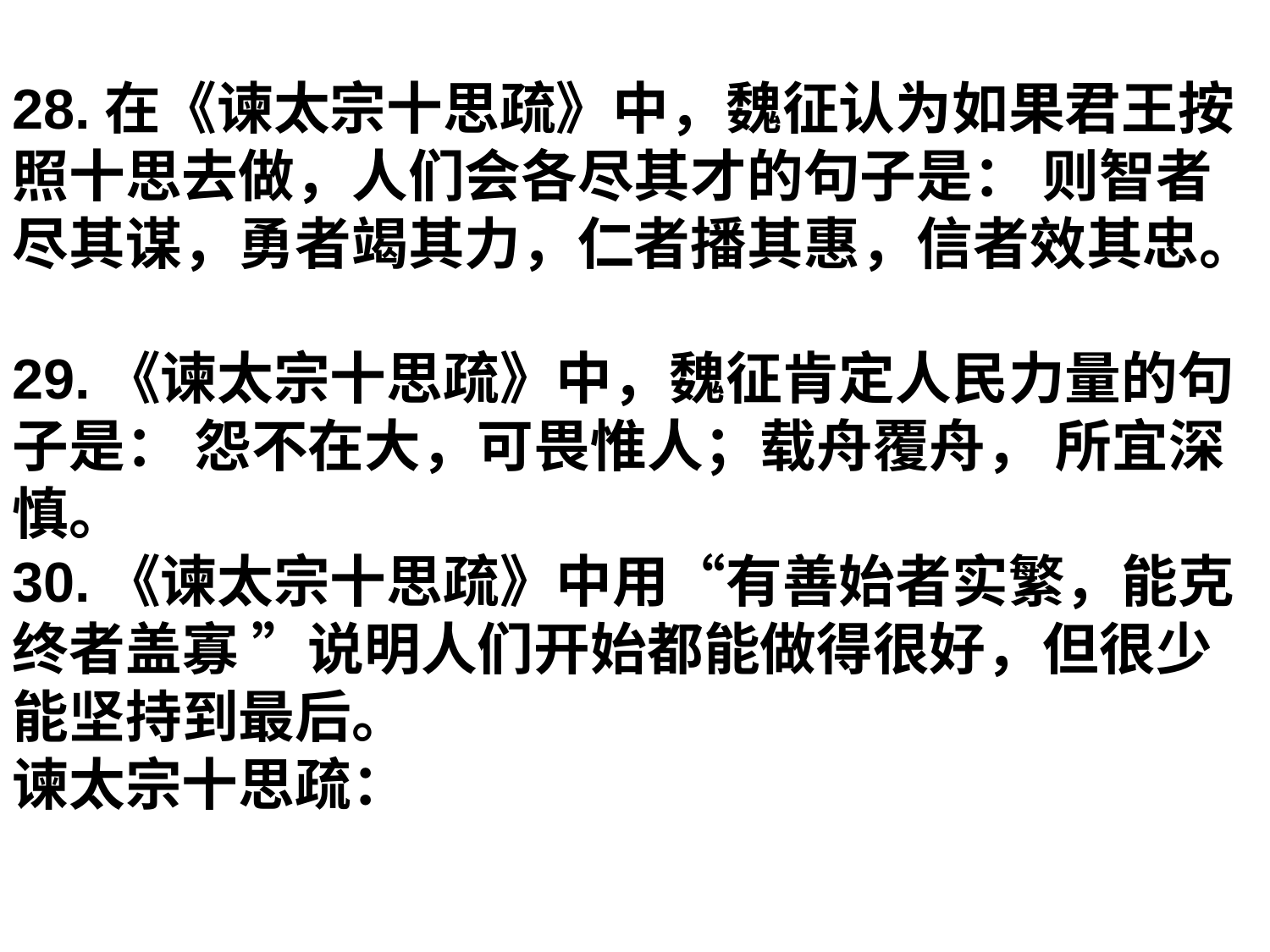

28.在《谏太宗十思疏》中，魏征认为如果君王按照十思去做，人们会各尽其才的句子是： 则智者尽其谋，勇者竭其力，仁者播其惠，信者效其忠。
29.《谏太宗十思疏》中，魏征肯定人民力量的句子是： 怨不在大，可畏惟人；载舟覆舟， 所宜深慎。
30.《谏太宗十思疏》中用“有善始者实繁，能克终者盖寡 ”说明人们开始都能做得很好，但很少能坚持到最后。
谏太宗十思疏：